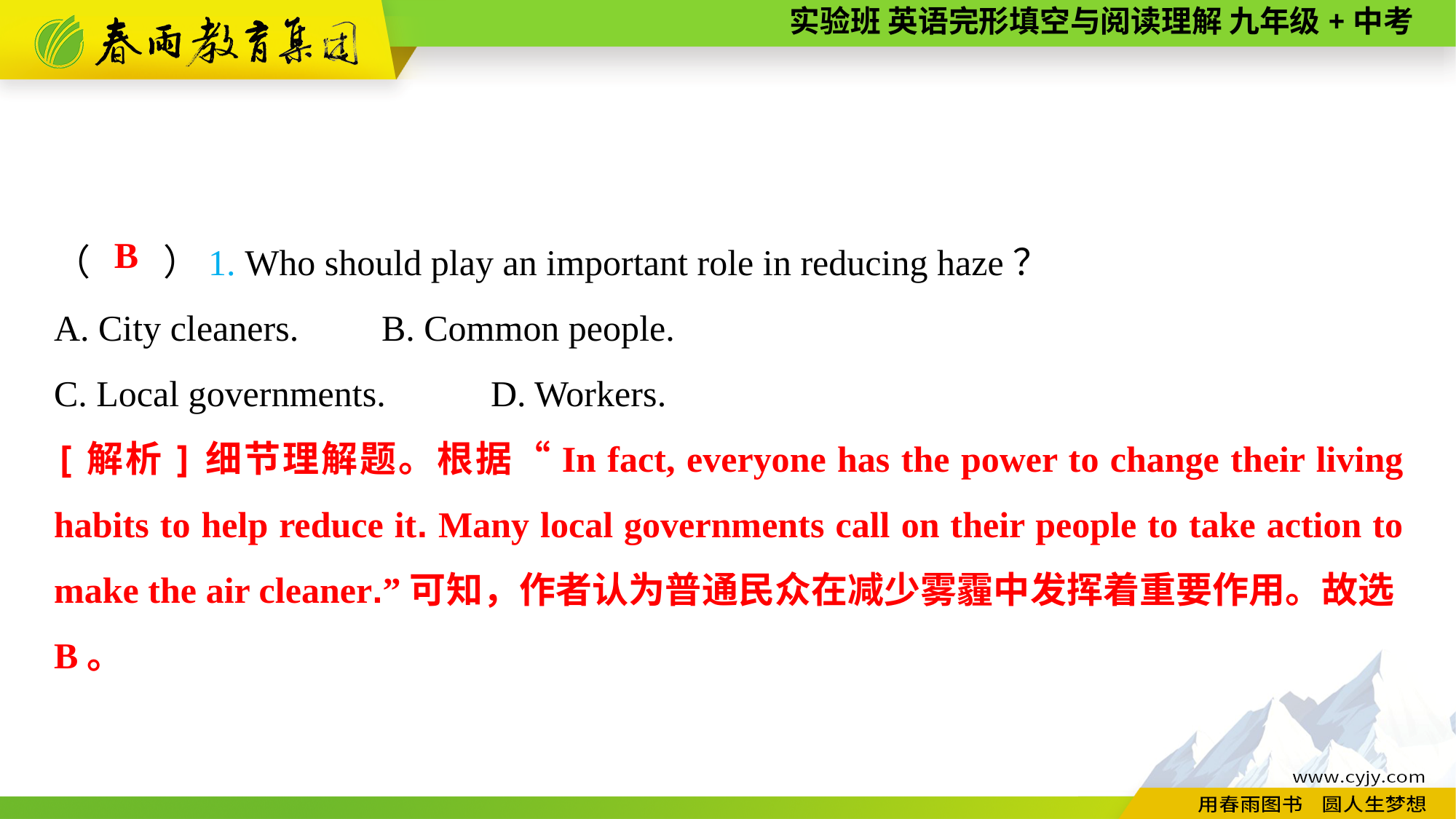

（　　）1. Who should play an important role in reducing haze？
A. City cleaners.	B. Common people.
C. Local governments.	D. Workers.
B
[解析]细节理解题。根据“In fact, everyone has the power to change their living habits to help reduce it. Many local governments call on their people to take action to make the air cleaner.”可知，作者认为普通民众在减少雾霾中发挥着重要作用。故选B。